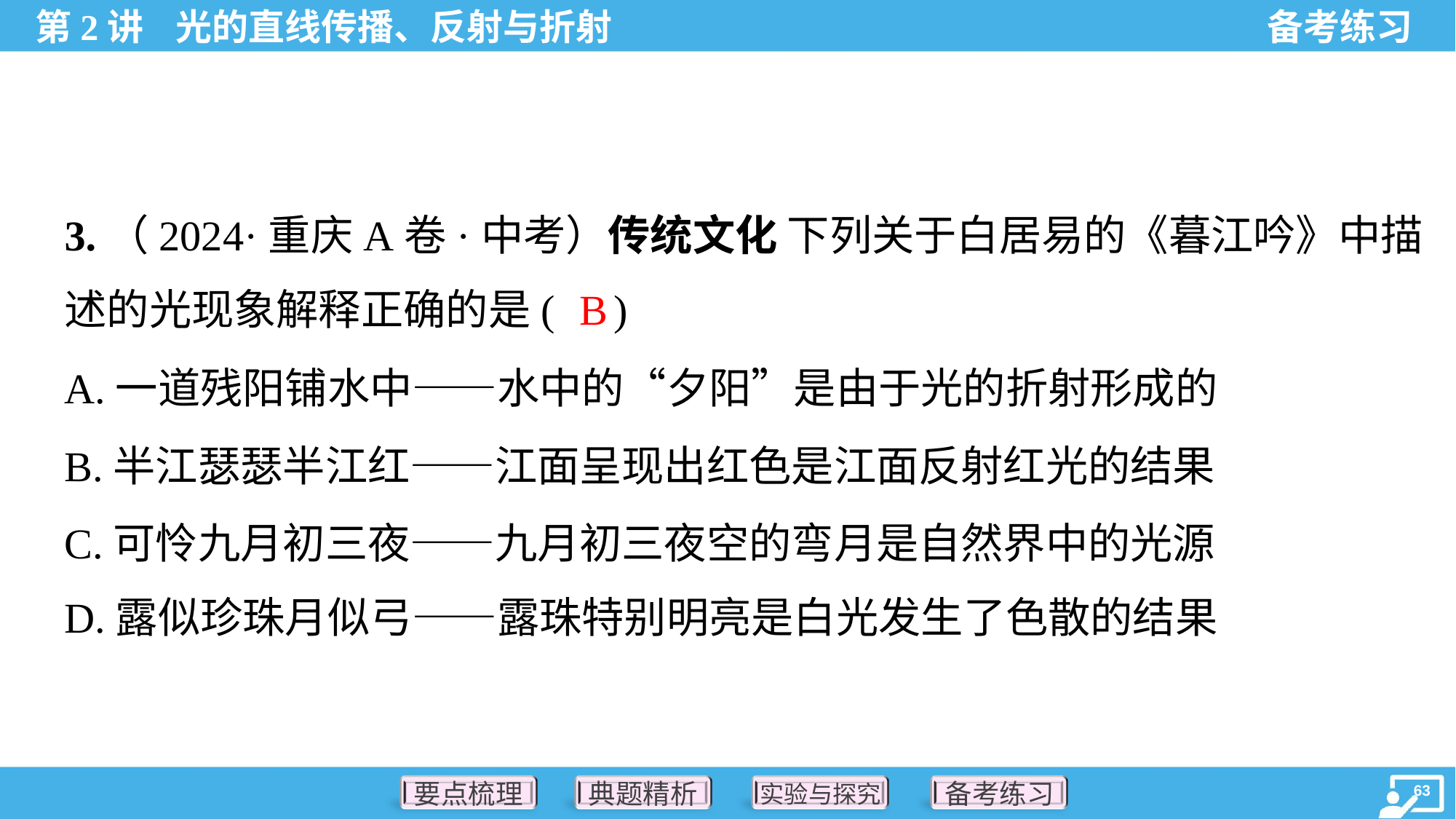

3.（2024·重庆A卷·中考）传统文化 下列关于白居易的《暮江吟》中描
述的光现象解释正确的是(     )
B
A.一道残阳铺水中——水中的“夕阳”是由于光的折射形成的
B.半江瑟瑟半江红——江面呈现出红色是江面反射红光的结果
C.可怜九月初三夜——九月初三夜空的弯月是自然界中的光源
D.露似珍珠月似弓——露珠特别明亮是白光发生了色散的结果